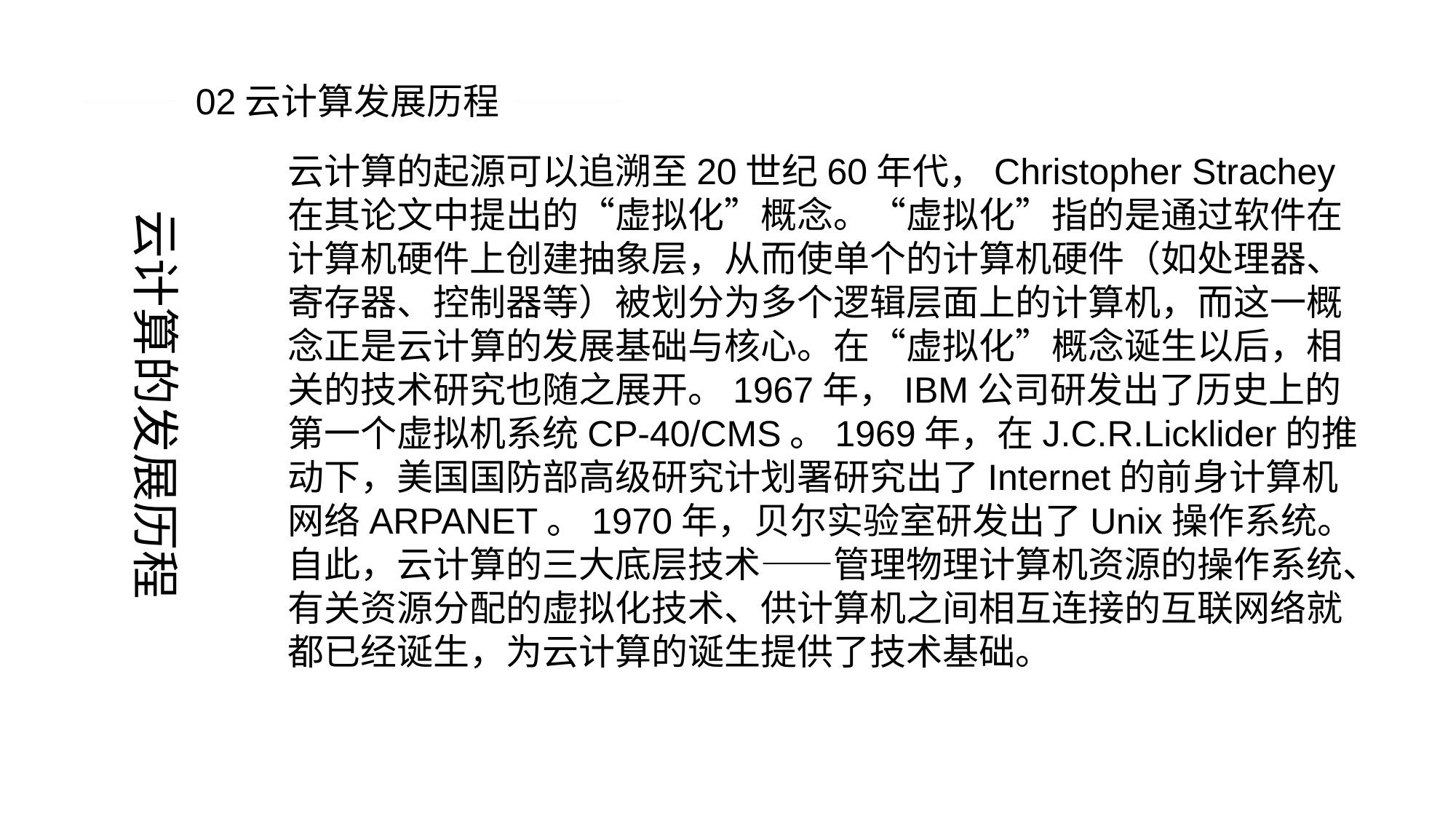

02云计算发展历程
云计算的起源可以追溯至20世纪60年代，Christopher Strachey在其论文中提出的“虚拟化”概念。“虚拟化”指的是通过软件在计算机硬件上创建抽象层，从而使单个的计算机硬件（如处理器、寄存器、控制器等）被划分为多个逻辑层面上的计算机，而这一概念正是云计算的发展基础与核心。在“虚拟化”概念诞生以后，相关的技术研究也随之展开。1967年，IBM公司研发出了历史上的第一个虚拟机系统CP-40/CMS。1969年，在J.C.R.Licklider的推动下，美国国防部高级研究计划署研究出了Internet的前身计算机网络ARPANET。1970年，贝尔实验室研发出了Unix操作系统。自此，云计算的三大底层技术——管理物理计算机资源的操作系统、有关资源分配的虚拟化技术、供计算机之间相互连接的互联网络就都已经诞生，为云计算的诞生提供了技术基础。
云计算的发展历程
PPT模板 http://www.1ppt.com/moban/